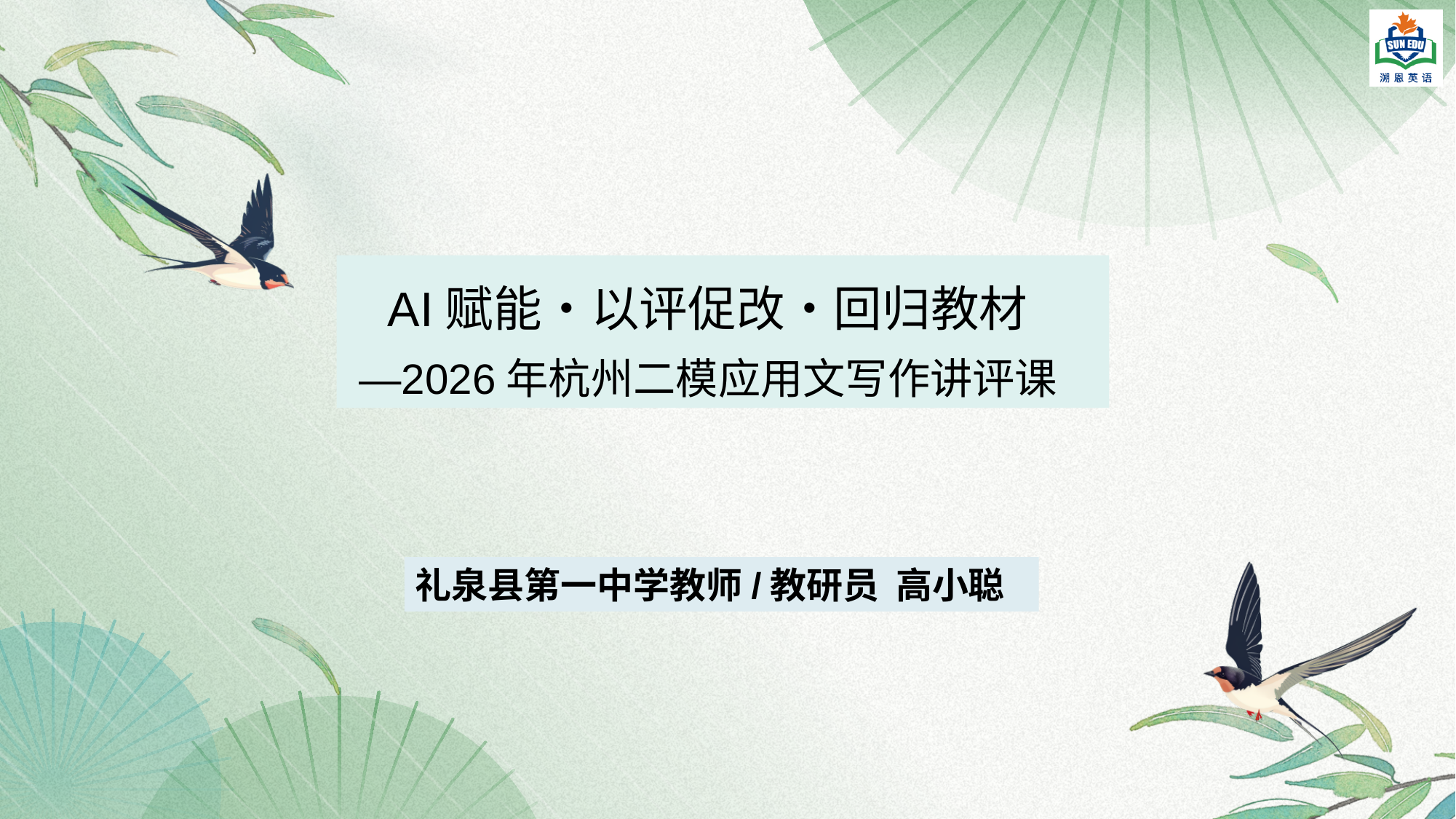

AI赋能・以评促改・回归教材
 —2026年杭州二模应用文写作讲评课
礼泉县第一中学教师/教研员  高小聪